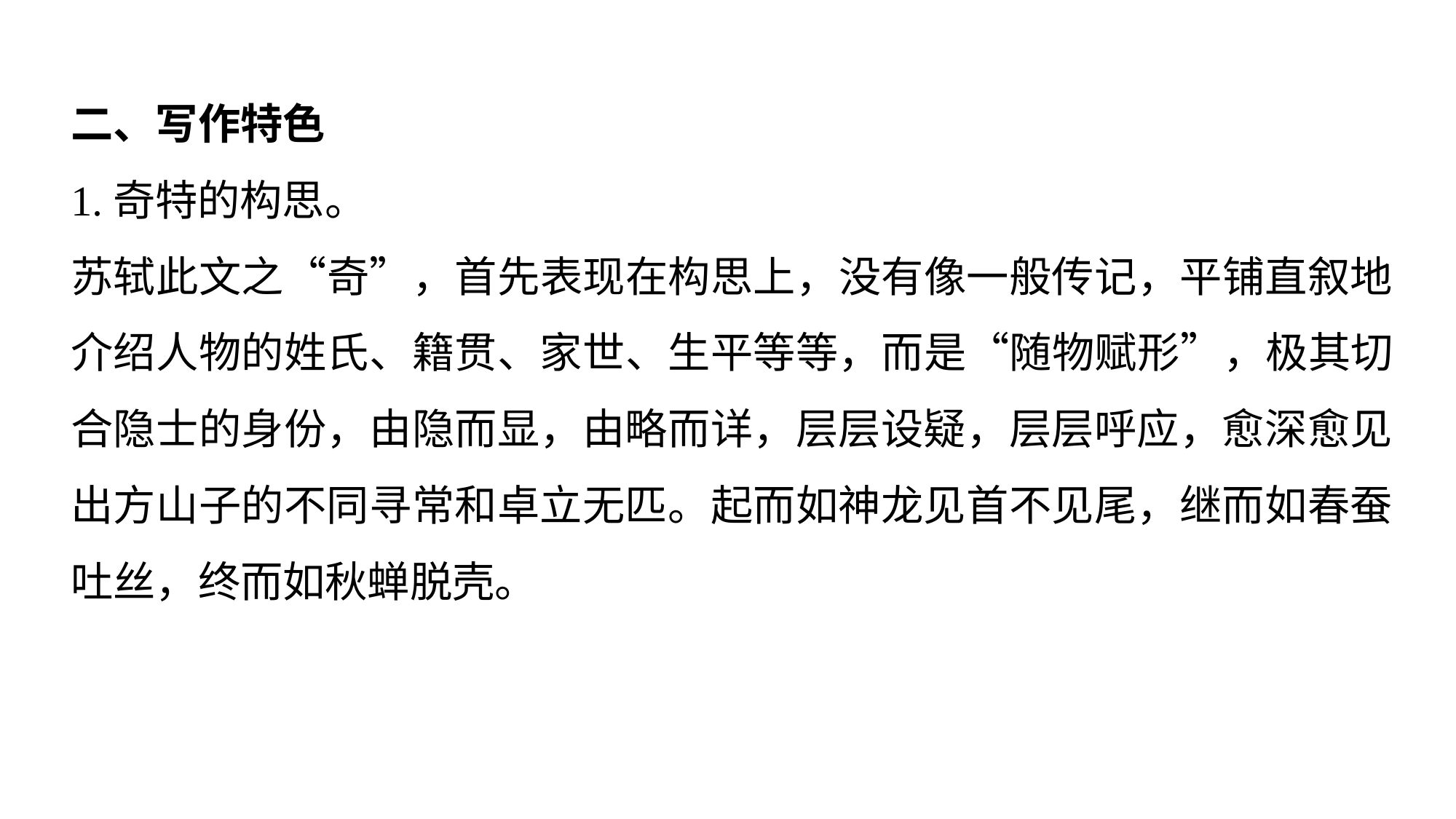

二、写作特色
1.奇特的构思。
苏轼此文之“奇”，首先表现在构思上，没有像一般传记，平铺直叙地介绍人物的姓氏、籍贯、家世、生平等等，而是“随物赋形”，极其切合隐士的身份，由隐而显，由略而详，层层设疑，层层呼应，愈深愈见出方山子的不同寻常和卓立无匹。起而如神龙见首不见尾，继而如春蚕吐丝，终而如秋蝉脱壳。